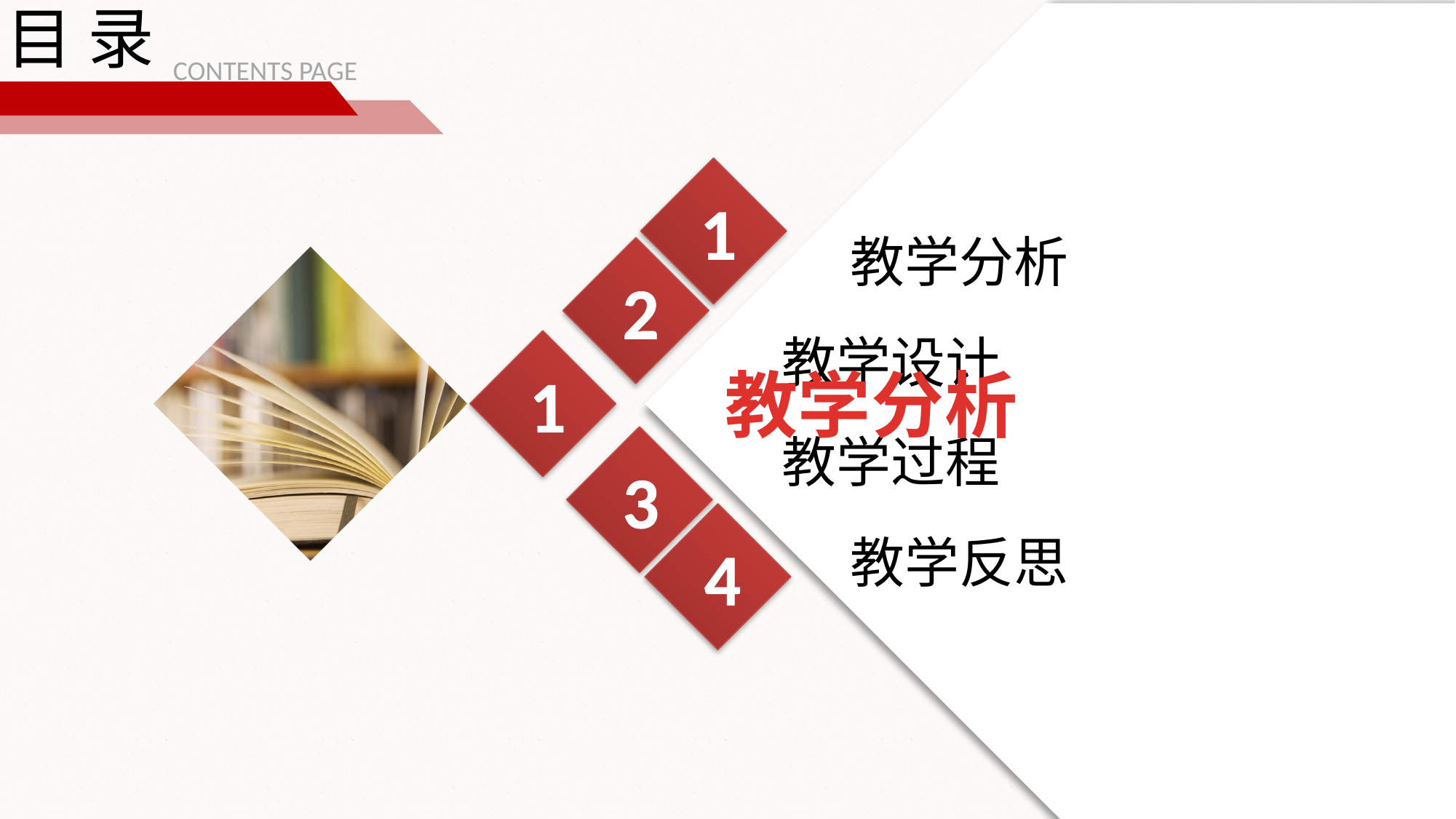

目 录

CONTENTS PAGE

1
教学分析

2

教学设计

1

教学分析
教学过程

3
教学反思

4